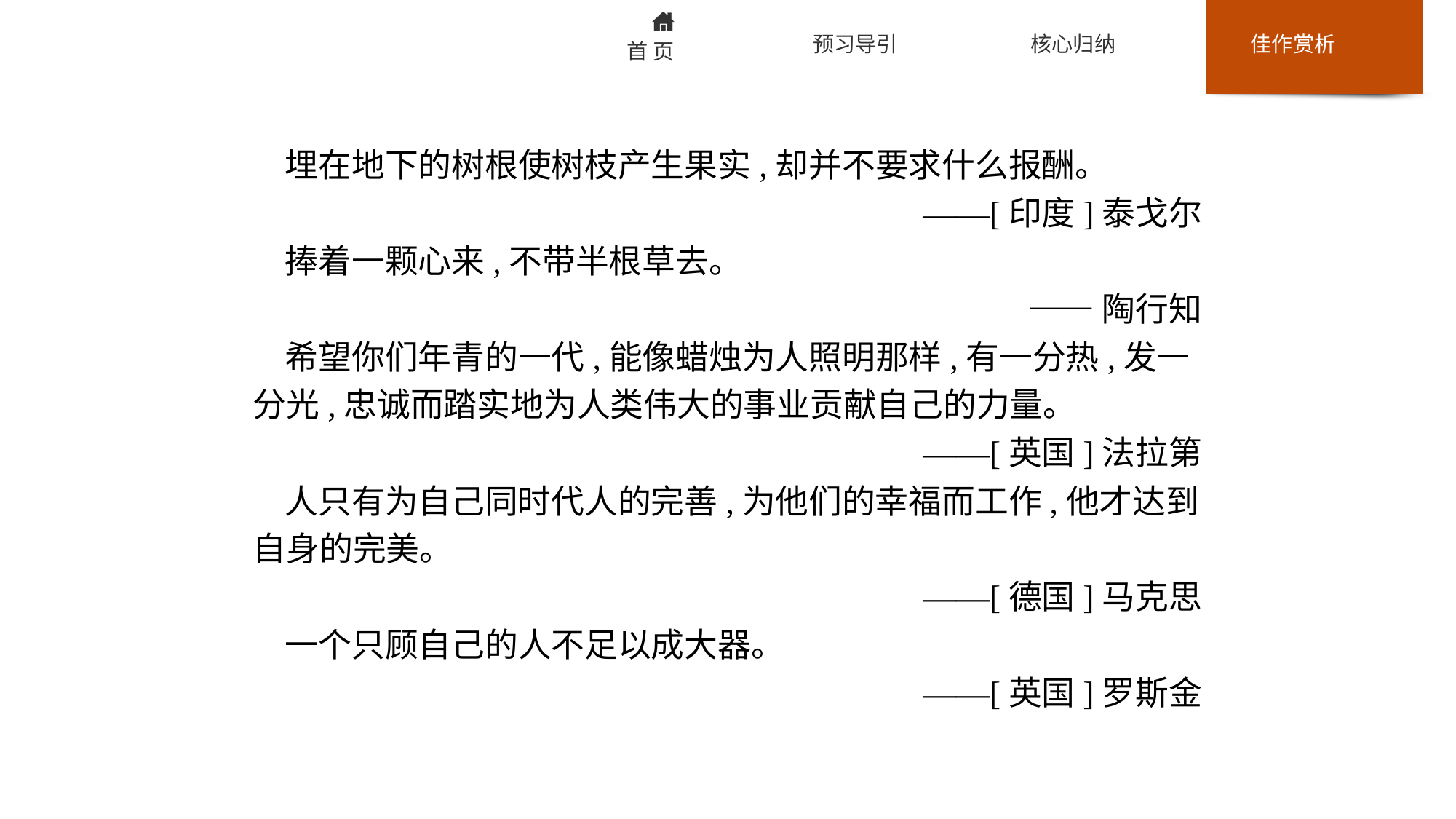

埋在地下的树根使树枝产生果实,却并不要求什么报酬。
——[印度]泰戈尔
捧着一颗心来,不带半根草去。
——陶行知
希望你们年青的一代,能像蜡烛为人照明那样,有一分热,发一分光,忠诚而踏实地为人类伟大的事业贡献自己的力量。
——[英国]法拉第
人只有为自己同时代人的完善,为他们的幸福而工作,他才达到自身的完美。
——[德国]马克思
一个只顾自己的人不足以成大器。
——[英国]罗斯金